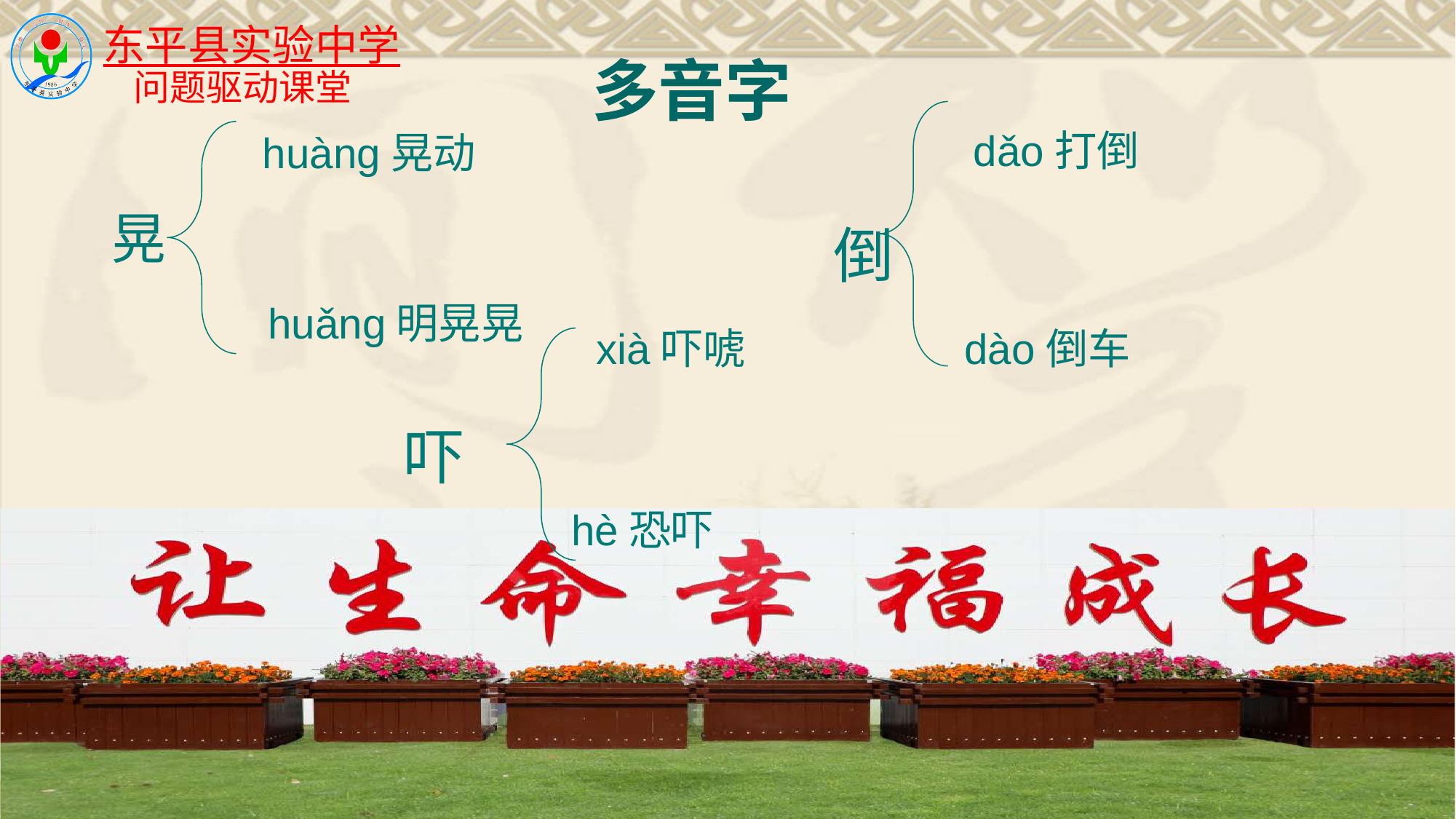

多音字

dǎo打倒
huàng晃动

晃
倒
huǎng明晃晃
xià吓唬
dào倒车

吓
hè恐吓